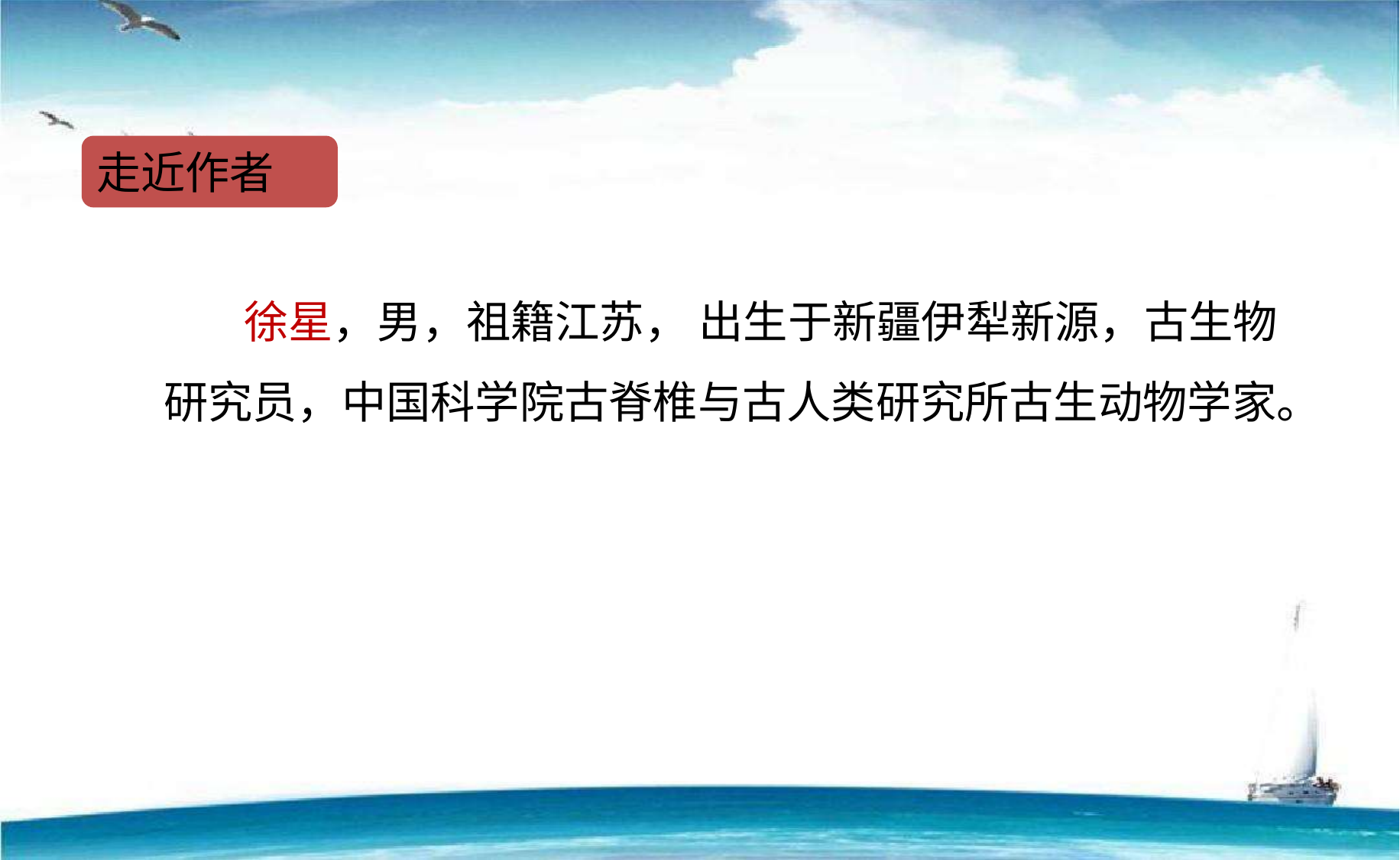

走近作者

       徐星，男，祖籍江苏， 出生于新疆伊犁新源，古生物研究员，中国科学院古脊椎与古人类研究所古生动物学家。